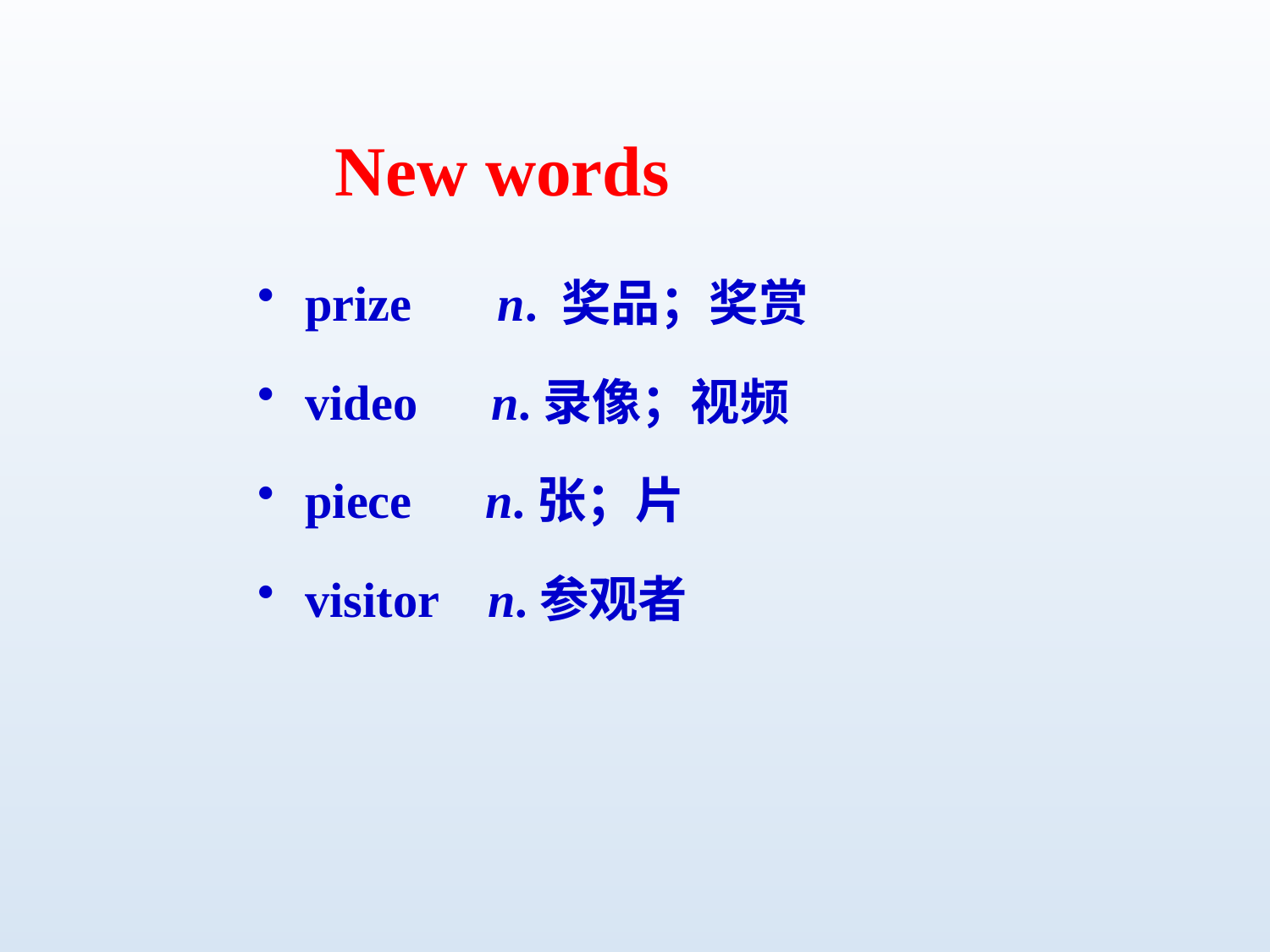

New words
prize       n. 奖品；奖赏
video      n.录像；视频
piece      n.张；片
visitor    n.参观者